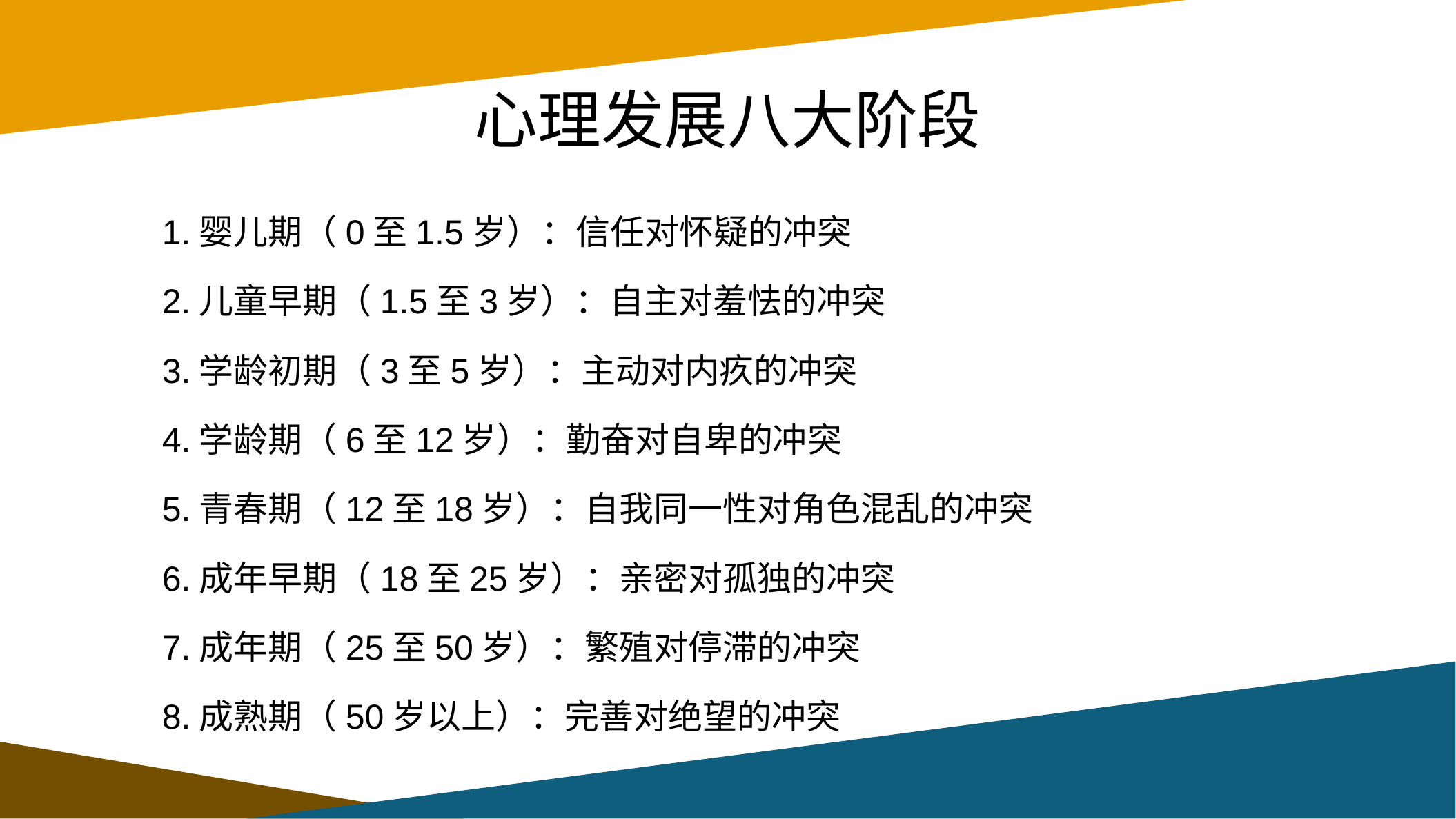

# 心理发展八大阶段
1.婴儿期（0至1.5岁）：信任对怀疑的冲突
2.儿童早期（1.5至3岁）：自主对羞怯的冲突
3.学龄初期（3至5岁）：主动对内疚的冲突
4.学龄期（6至12岁）：勤奋对自卑的冲突
5.青春期（12至18岁）：自我同一性对角色混乱的冲突
6.成年早期（18至25岁）：亲密对孤独的冲突
7.成年期（25至50岁）：繁殖对停滞的冲突
8.成熟期（50岁以上）：完善对绝望的冲突